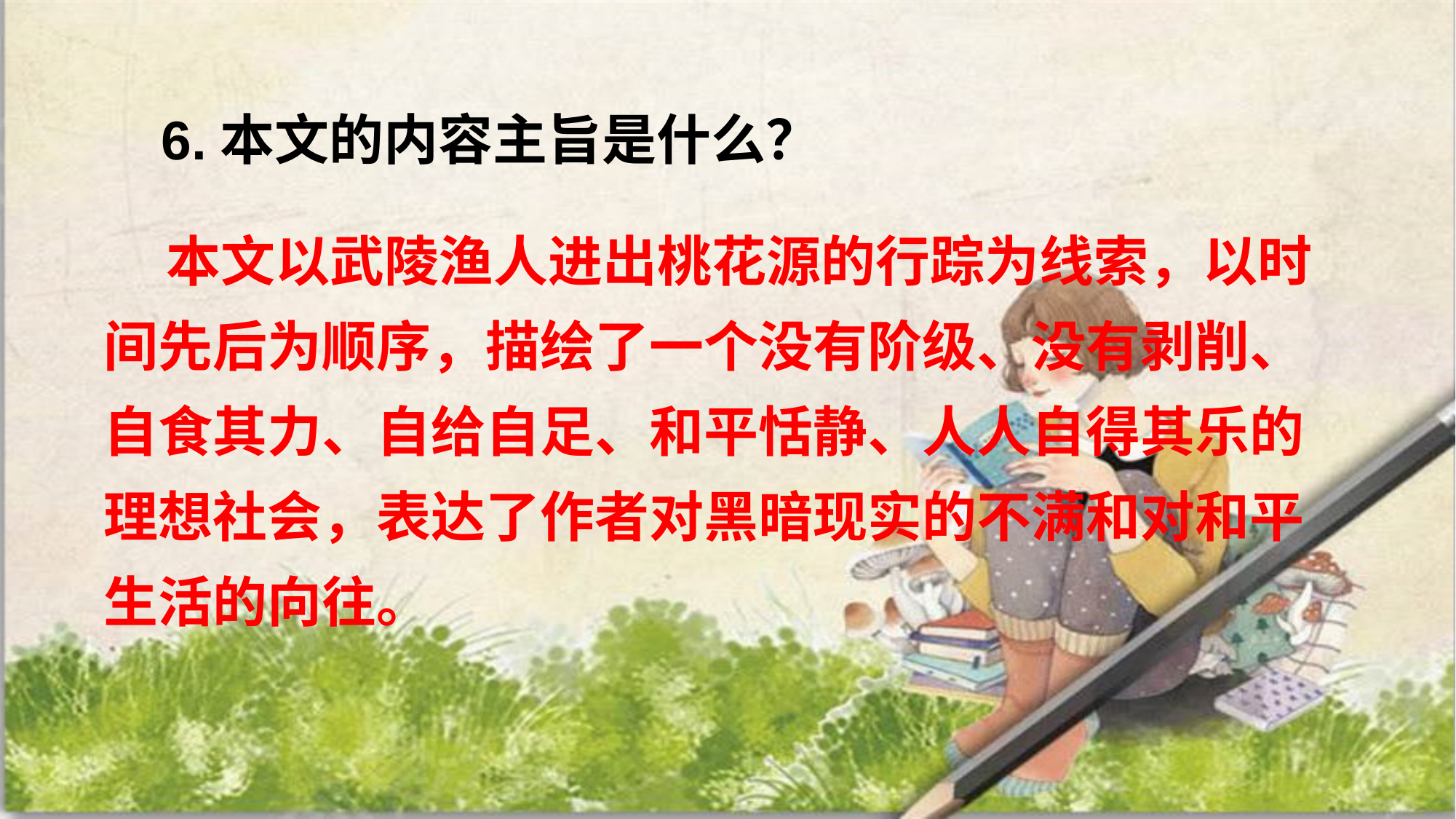

6.本文的内容主旨是什么？
    本文以武陵渔人进出桃花源的行踪为线索，以时间先后为顺序，描绘了一个没有阶级、没有剥削、自食其力、自给自足、和平恬静、人人自得其乐的理想社会，表达了作者对黑暗现实的不满和对和平生活的向往。